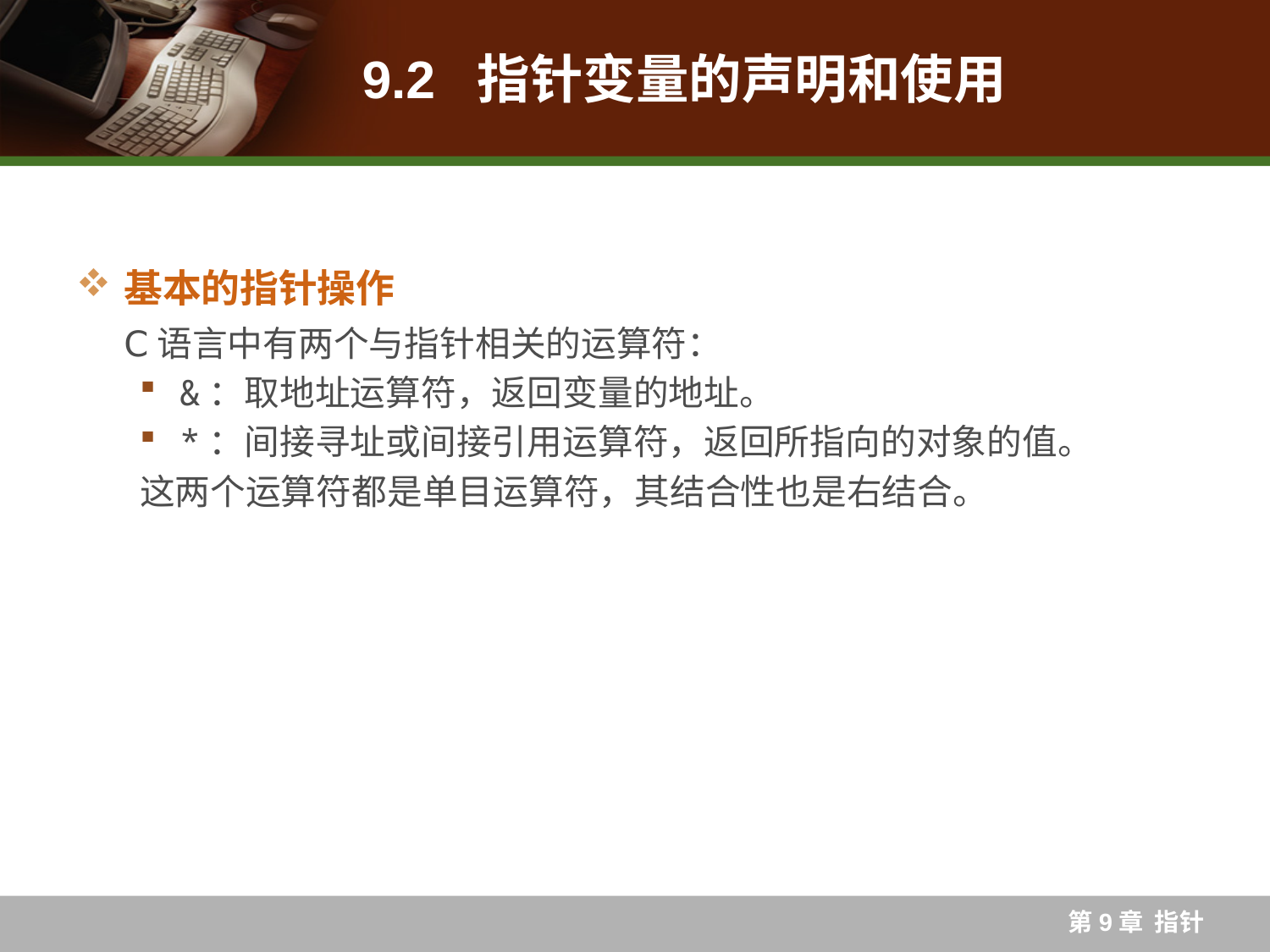

# 9.2  指针变量的声明和使用
基本的指针操作
C语言中有两个与指针相关的运算符：
&：取地址运算符，返回变量的地址。
*：间接寻址或间接引用运算符，返回所指向的对象的值。
这两个运算符都是单目运算符，其结合性也是右结合。

第9章  指针